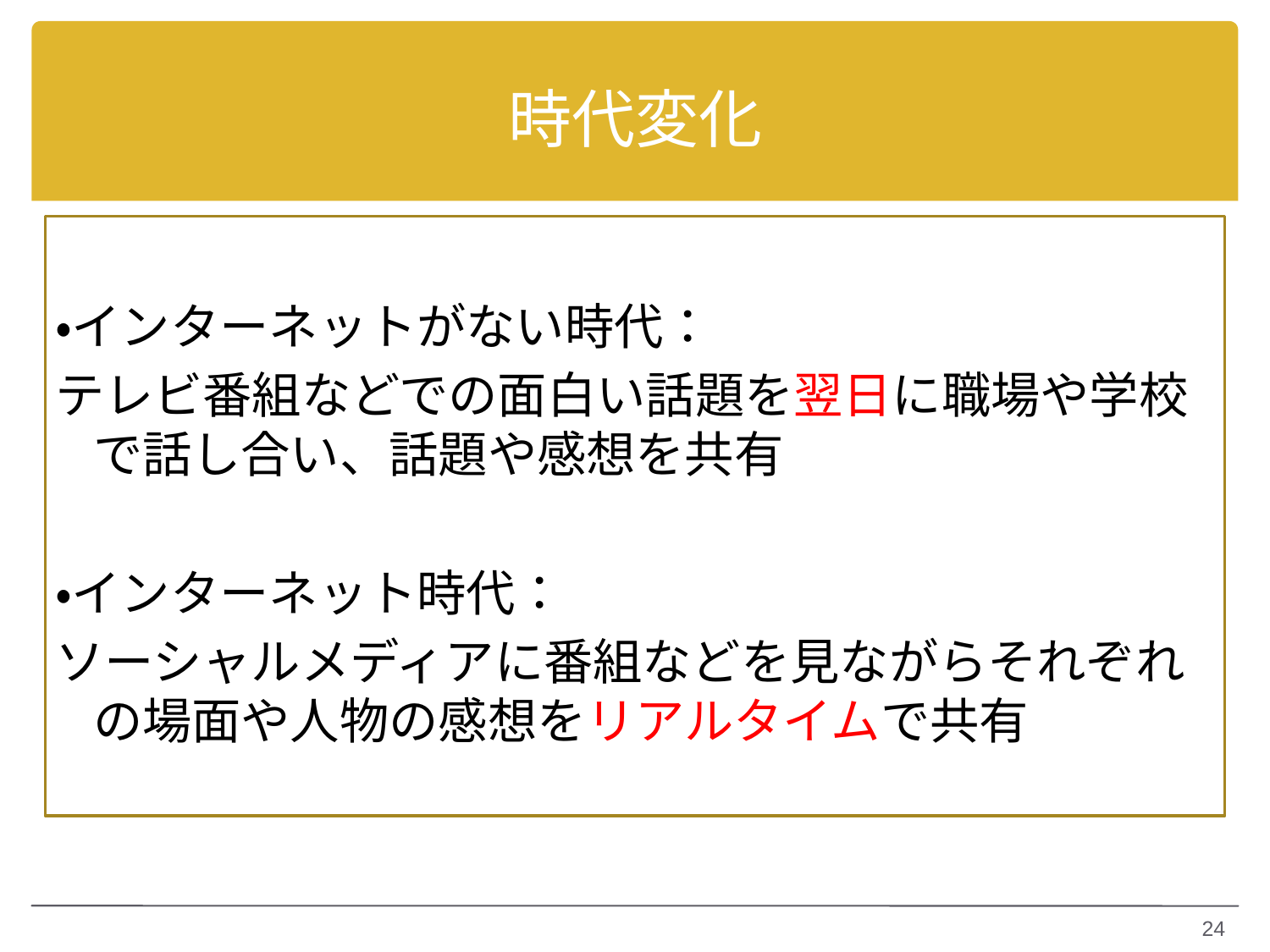

# 時代変化

・インターネットがない時代：
テレビ番組などでの面白い話題を翌日に職場や学校で話し合い、話題や感想を共有

・インターネット時代：
ソーシャルメディアに番組などを見ながらそれぞれの場面や人物の感想をリアルタイムで共有

24